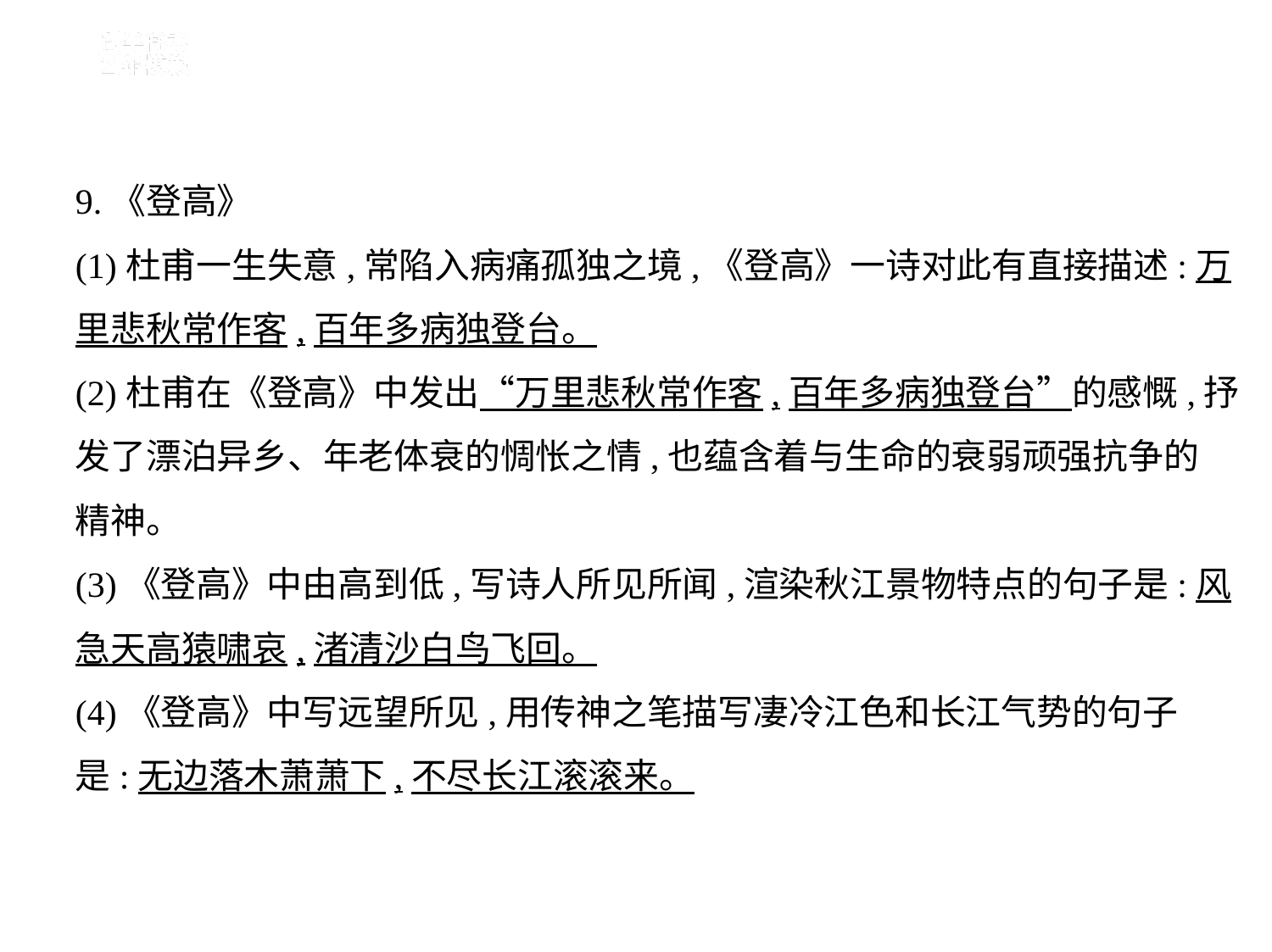

9.《登高》
(1)杜甫一生失意,常陷入病痛孤独之境,《登高》一诗对此有直接描述:万
里悲秋常作客,百年多病独登台。
(2)杜甫在《登高》中发出“万里悲秋常作客,百年多病独登台”的感慨,抒
发了漂泊异乡、年老体衰的惆怅之情,也蕴含着与生命的衰弱顽强抗争的
精神。
(3)《登高》中由高到低,写诗人所见所闻,渲染秋江景物特点的句子是:风
急天高猿啸哀,渚清沙白鸟飞回。
(4)《登高》中写远望所见,用传神之笔描写凄冷江色和长江气势的句子
是:无边落木萧萧下,不尽长江滚滚来。